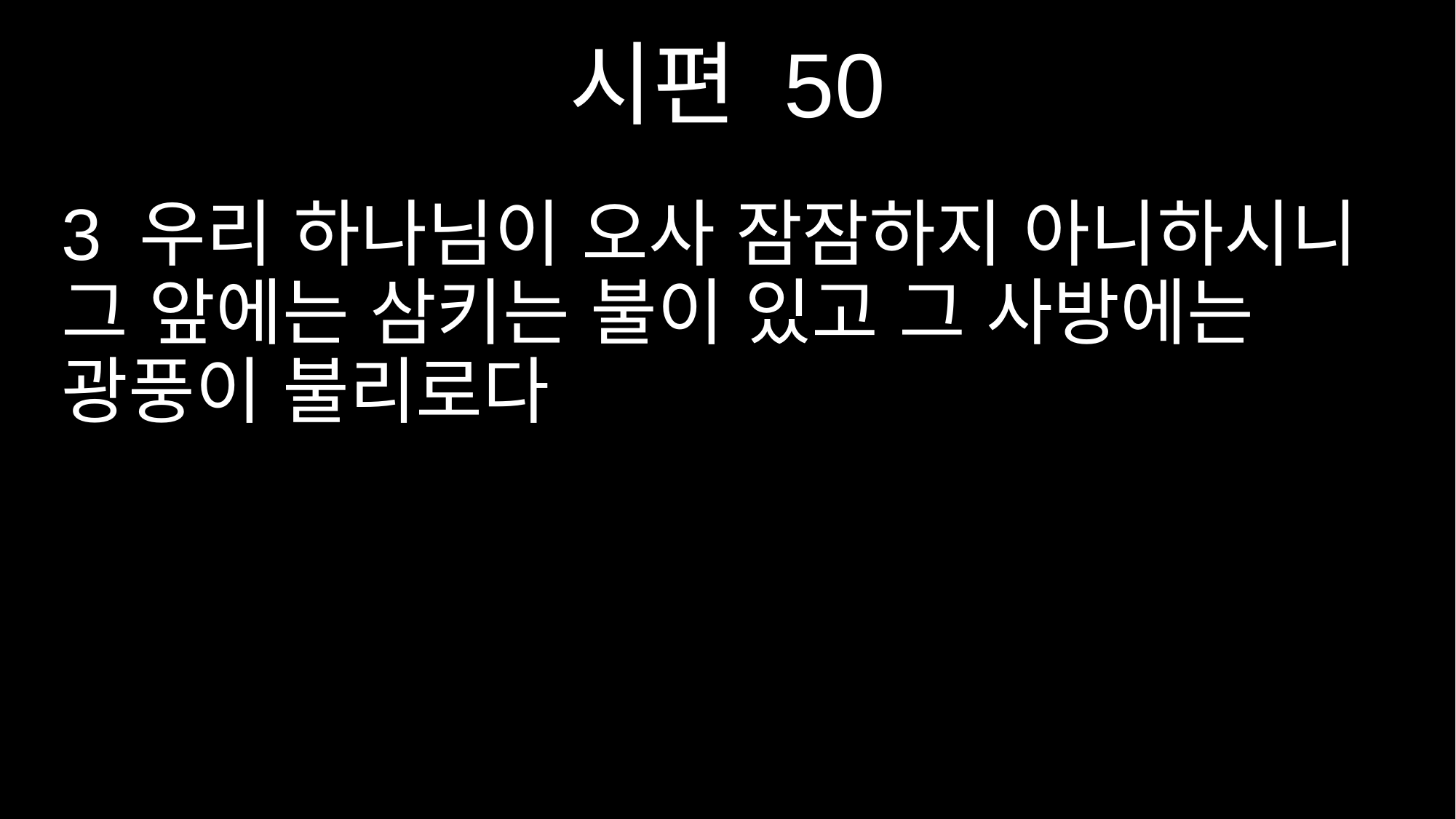

시편 50
3 우리 하나님이 오사 잠잠하지 아니하시니 그 앞에는 삼키는 불이 있고 그 사방에는 광풍이 불리로다